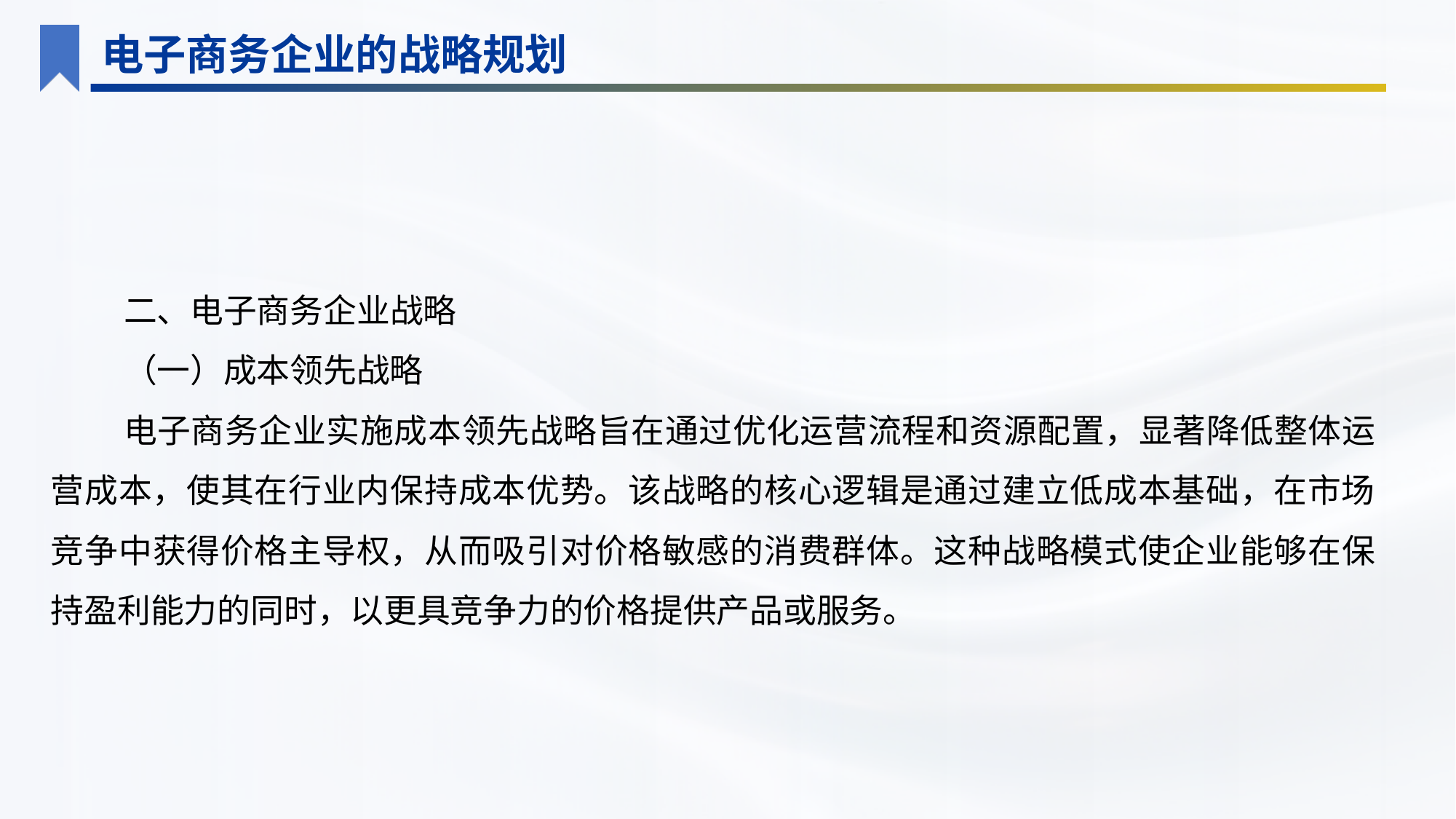

电子商务企业的战略规划
二、电子商务企业战略
（一）成本领先战略
电子商务企业实施成本领先战略旨在通过优化运营流程和资源配置，显著降低整体运营成本，使其在行业内保持成本优势。该战略的核心逻辑是通过建立低成本基础，在市场竞争中获得价格主导权，从而吸引对价格敏感的消费群体。这种战略模式使企业能够在保持盈利能力的同时，以更具竞争力的价格提供产品或服务。